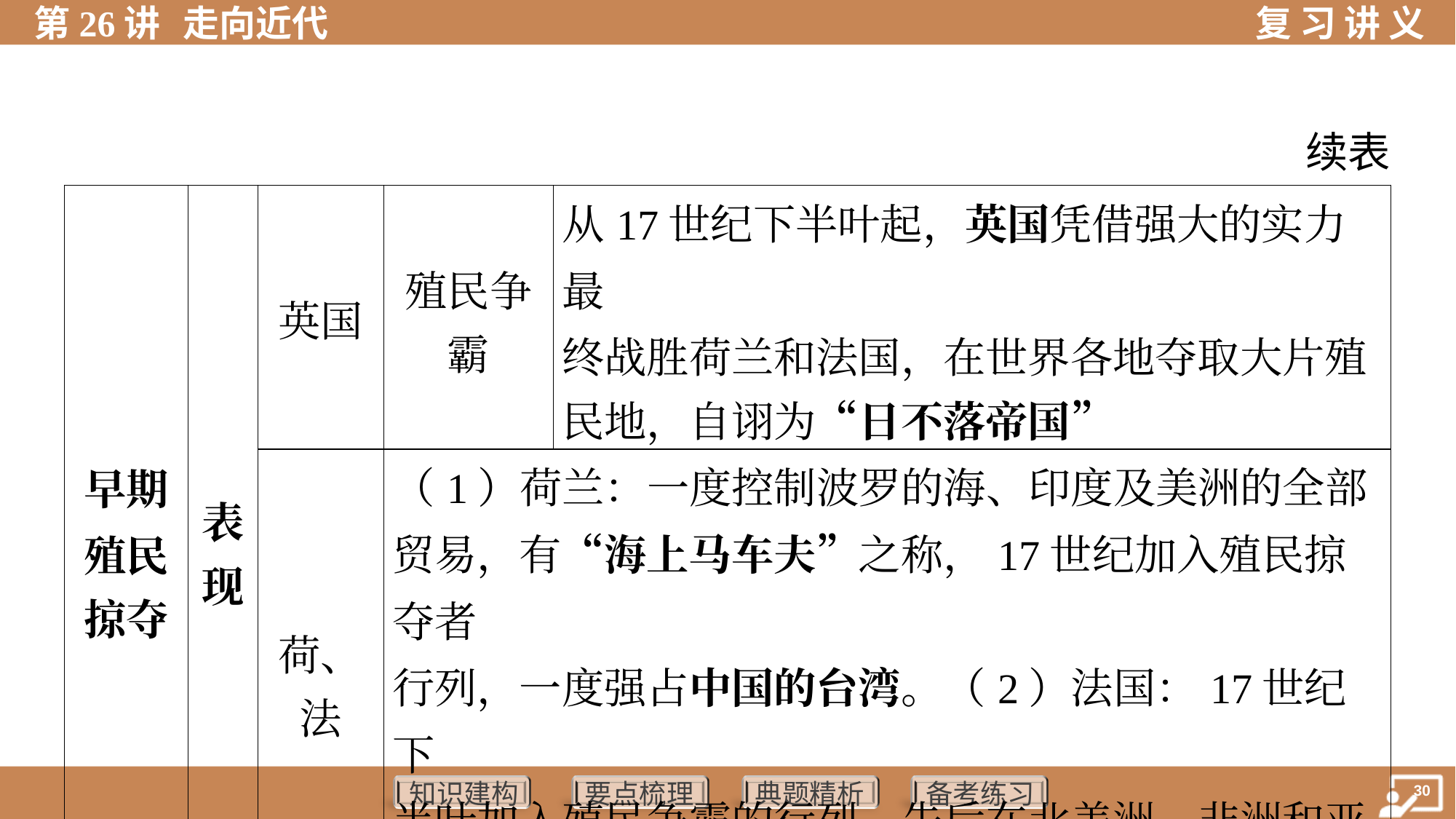

续表
| 早期 殖民 掠夺 | 表 现 | 英国 | 殖民争 霸 | 从17世纪下半叶起，英国凭借强大的实力最 终战胜荷兰和法国，在世界各地夺取大片殖 民地，自诩为“日不落帝国” |  |
| --- | --- | --- | --- | --- | --- |
|  |  | 荷、 法 | （1）荷兰：一度控制波罗的海、印度及美洲的全部 贸易，有“海上马车夫”之称，17世纪加入殖民掠夺者 行列，一度强占中国的台湾。（2）法国：17世纪下 半叶加入殖民争霸的行列，先后在北美洲、非洲和亚 洲建立了法属殖民地 |  |  |